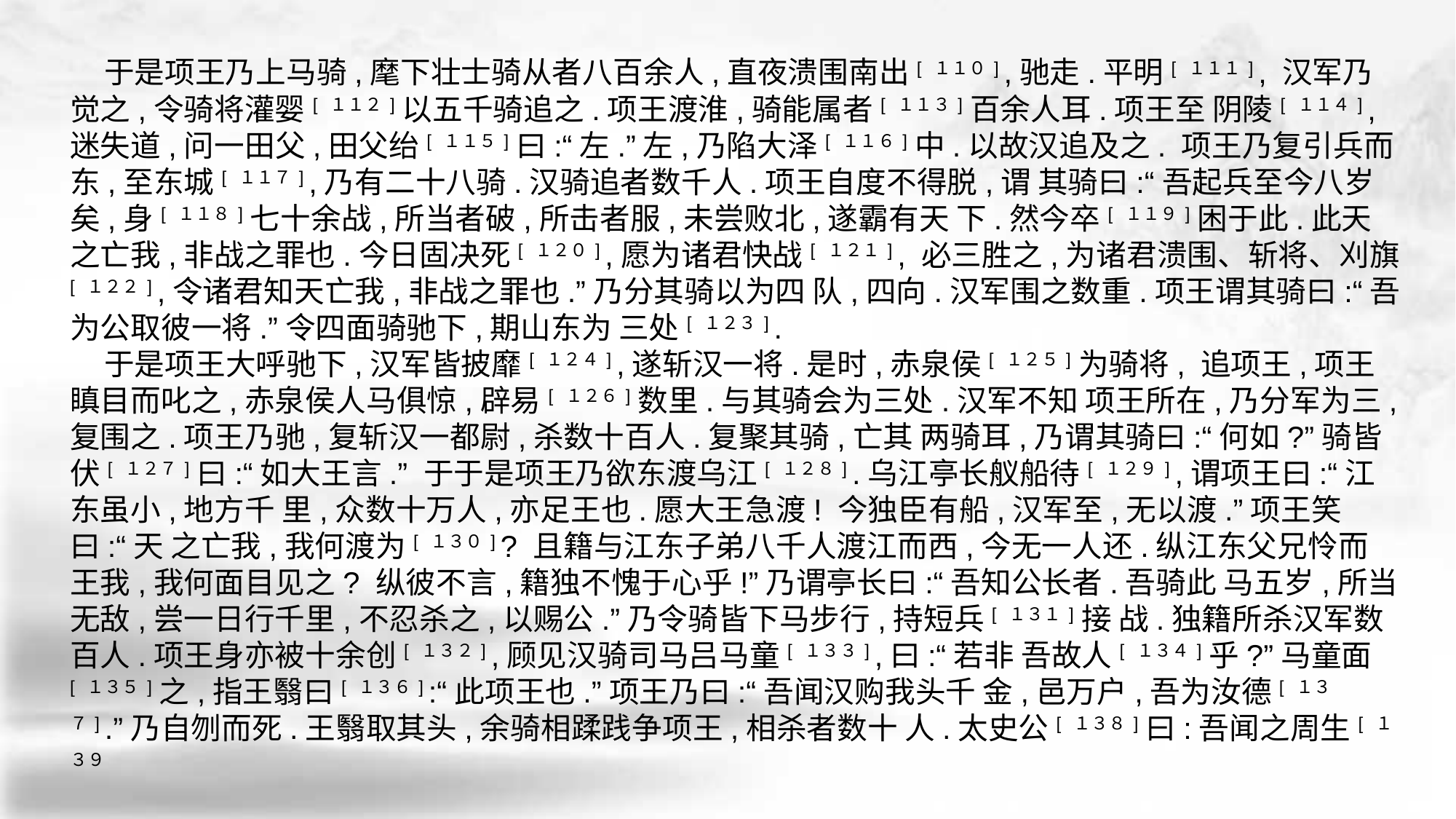

于是项王乃上马骑,麾下壮士骑从者八百余人,直夜溃围南出[ １１０] ,驰走.平明[ １１１] , 汉军乃觉之,令骑将灌婴[ １１２]以五千骑追之.项王渡淮,骑能属者[ １１３]百余人耳.项王至 阴陵[ １１４] ,迷失道,问一田父,田父绐[ １１５]曰:“左.”左,乃陷大泽[ １１６]中.以故汉追及之. 项王乃复引兵而东,至东城[ １１７] ,乃有二十八骑.汉骑追者数千人.项王自度不得脱,谓 其骑曰:“吾起兵至今八岁矣,身[ １１８]七十余战,所当者破,所击者服,未尝败北,遂霸有天 下.然今卒[ １１９]困于此.此天之亡我,非战之罪也.今日固决死[ １２０] ,愿为诸君快战[ １２１] , 必三胜之,为诸君溃围、斩将、刈旗[ １２２] ,令诸君知天亡我,非战之罪也.”乃分其骑以为四 队,四向.汉军围之数重.项王谓其骑曰:“吾为公取彼一将.”令四面骑驰下,期山东为 三处[ １２３] .
    于是项王大呼驰下,汉军皆披靡[ １２４] ,遂斩汉一将.是时,赤泉侯[ １２５]为骑将, 追项王,项王瞋目而叱之,赤泉侯人马俱惊,辟易[ １２６]数里.与其骑会为三处.汉军不知 项王所在,乃分军为三,复围之.项王乃驰,复斩汉一都尉,杀数十百人.复聚其骑,亡其 两骑耳,乃谓其骑曰:“何如?”骑皆伏[ １２７]曰:“如大王言.” 于于是项王乃欲东渡乌江[ １２８] .乌江亭长舣船待[ １２９] ,谓项王曰:“江东虽小,地方千 里,众数十万人,亦足王也.愿大王急渡! 今独臣有船,汉军至,无以渡.”项王笑曰:“天 之亡我,我何渡为[ １３０] ? 且籍与江东子弟八千人渡江而西,今无一人还.纵江东父兄怜而 王我,我何面目见之? 纵彼不言,籍独不愧于心乎!”乃谓亭长曰:“吾知公长者.吾骑此 马五岁,所当无敌,尝一日行千里,不忍杀之,以赐公.”乃令骑皆下马步行,持短兵[ １３１]接 战.独籍所杀汉军数百人.项王身亦被十余创[ １３２] ,顾见汉骑司马吕马童[ １３３] ,曰:“若非 吾故人[ １３４]乎?”马童面[ １３５]之,指王翳曰[ １３６] :“此项王也.”项王乃曰:“吾闻汉购我头千 金,邑万户,吾为汝德[ １３７] .”乃自刎而死.王翳取其头,余骑相蹂践争项王,相杀者数十 人.太史公[ １３８]曰:吾闻之周生[ １３９